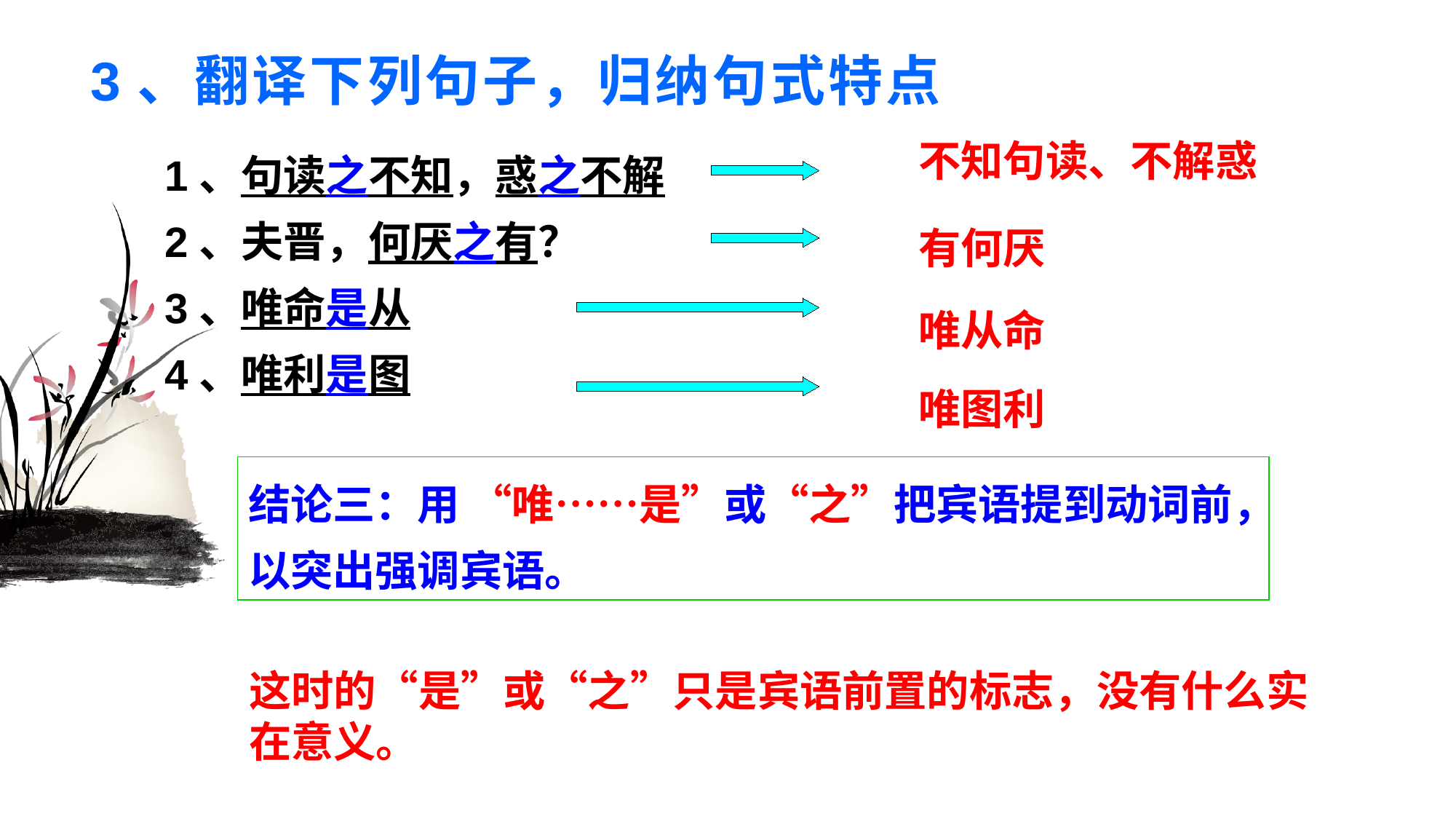

# 3、翻译下列句子，归纳句式特点
1、句读之不知，惑之不解
2、夫晋，何厌之有？
3、唯命是从
4、唯利是图
不知句读、不解惑

有何厌

唯从命

唯图利
结论三：用 “唯……是”或“之”把宾语提到动词前，以突出强调宾语。
这时的“是”或“之”只是宾语前置的标志，没有什么实
在意义。